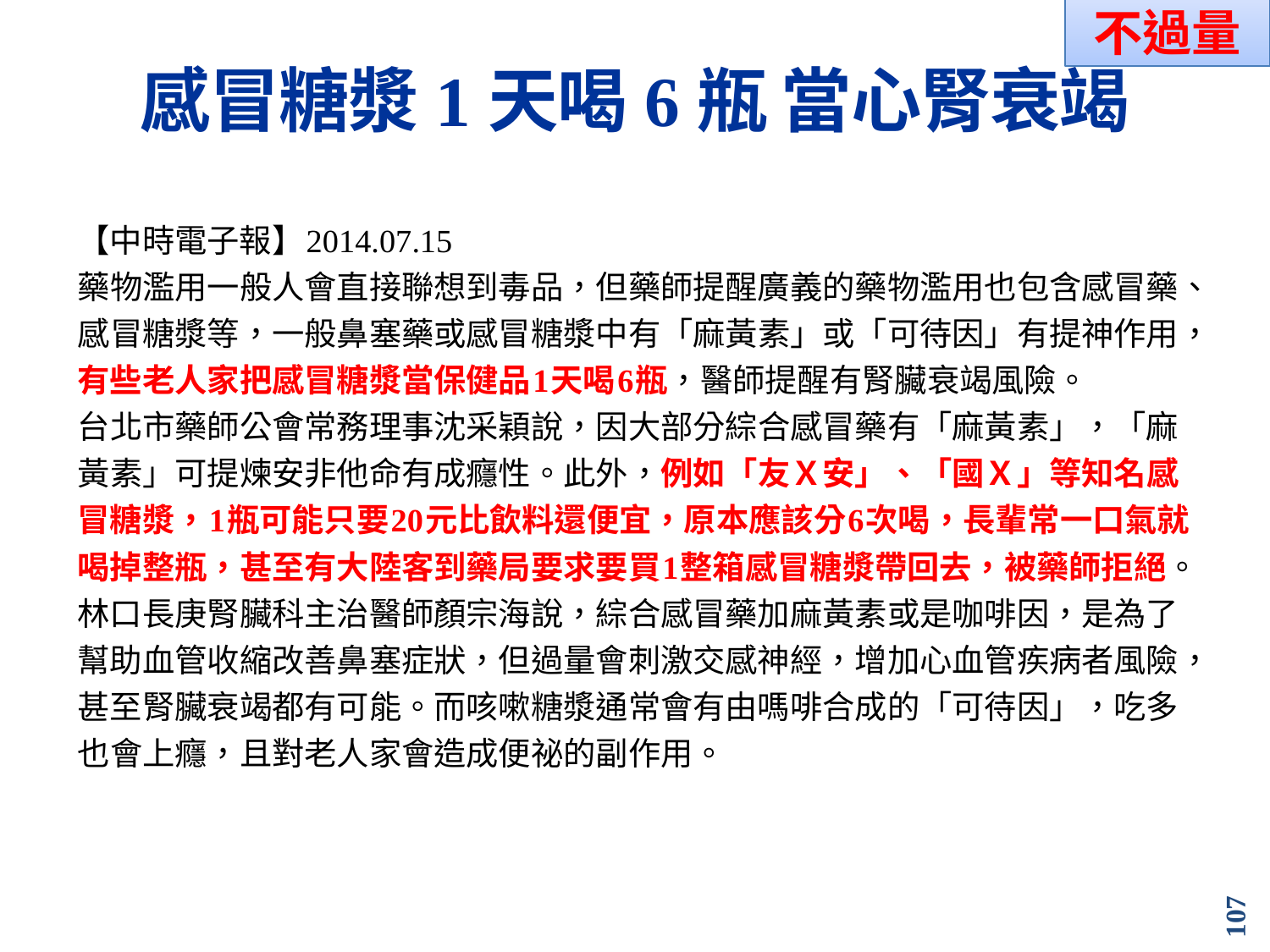

不過量
# 感冒糖漿1天喝6瓶 當心腎衰竭
【中時電子報】2014.07.15
藥物濫用一般人會直接聯想到毒品，但藥師提醒廣義的藥物濫用也包含感冒藥、感冒糖漿等，一般鼻塞藥或感冒糖漿中有「麻黃素」或「可待因」有提神作用，有些老人家把感冒糖漿當保健品1天喝6瓶，醫師提醒有腎臟衰竭風險。
台北市藥師公會常務理事沈采穎說，因大部分綜合感冒藥有「麻黃素」，「麻黃素」可提煉安非他命有成癮性。此外，例如「友Ｘ安」、「國Ｘ」等知名感冒糖漿，1瓶可能只要20元比飲料還便宜，原本應該分6次喝，長輩常一口氣就喝掉整瓶，甚至有大陸客到藥局要求要買1整箱感冒糖漿帶回去，被藥師拒絕。
林口長庚腎臟科主治醫師顏宗海說，綜合感冒藥加麻黃素或是咖啡因，是為了幫助血管收縮改善鼻塞症狀，但過量會刺激交感神經，增加心血管疾病者風險，甚至腎臟衰竭都有可能。而咳嗽糖漿通常會有由嗎啡合成的「可待因」，吃多也會上癮，且對老人家會造成便祕的副作用。
107